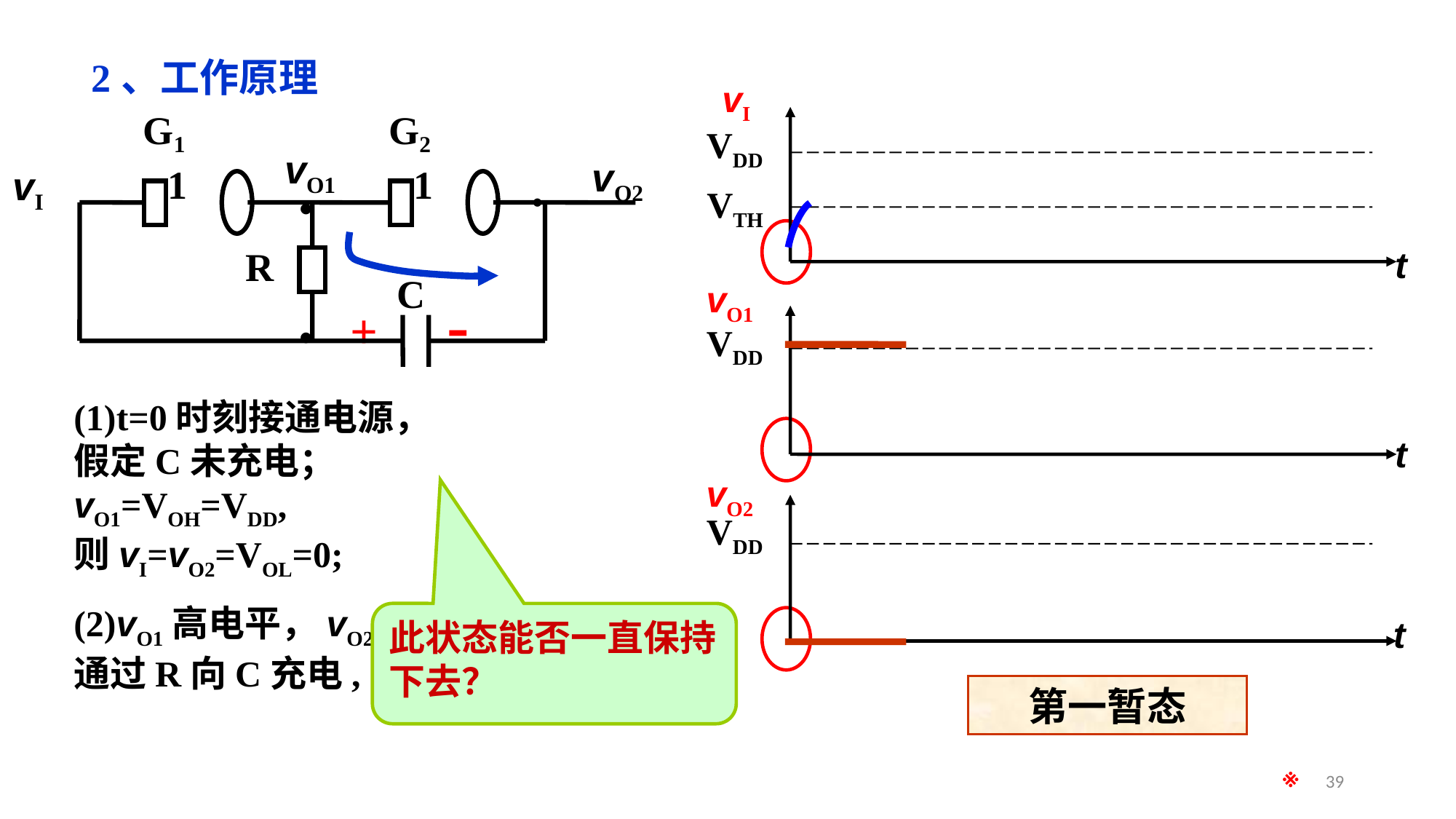

2、工作原理
vI

VDD

VTH

t
vO1

VDD

t
vO2

VDD

t
G1
G2
vO1
vO2
1
1
vI

R
C
•
•
•

-
+

(1)t=0时刻接通电源，
假定C未充电；
vO1=VOH=VDD,
则vI=vO2=VOL=0;
(2)vO1高电平，vO2低电平， vO1通过R向C充电, vI电压逐渐升高。
此状态能否一直保持下去？

第一暂态
※
39